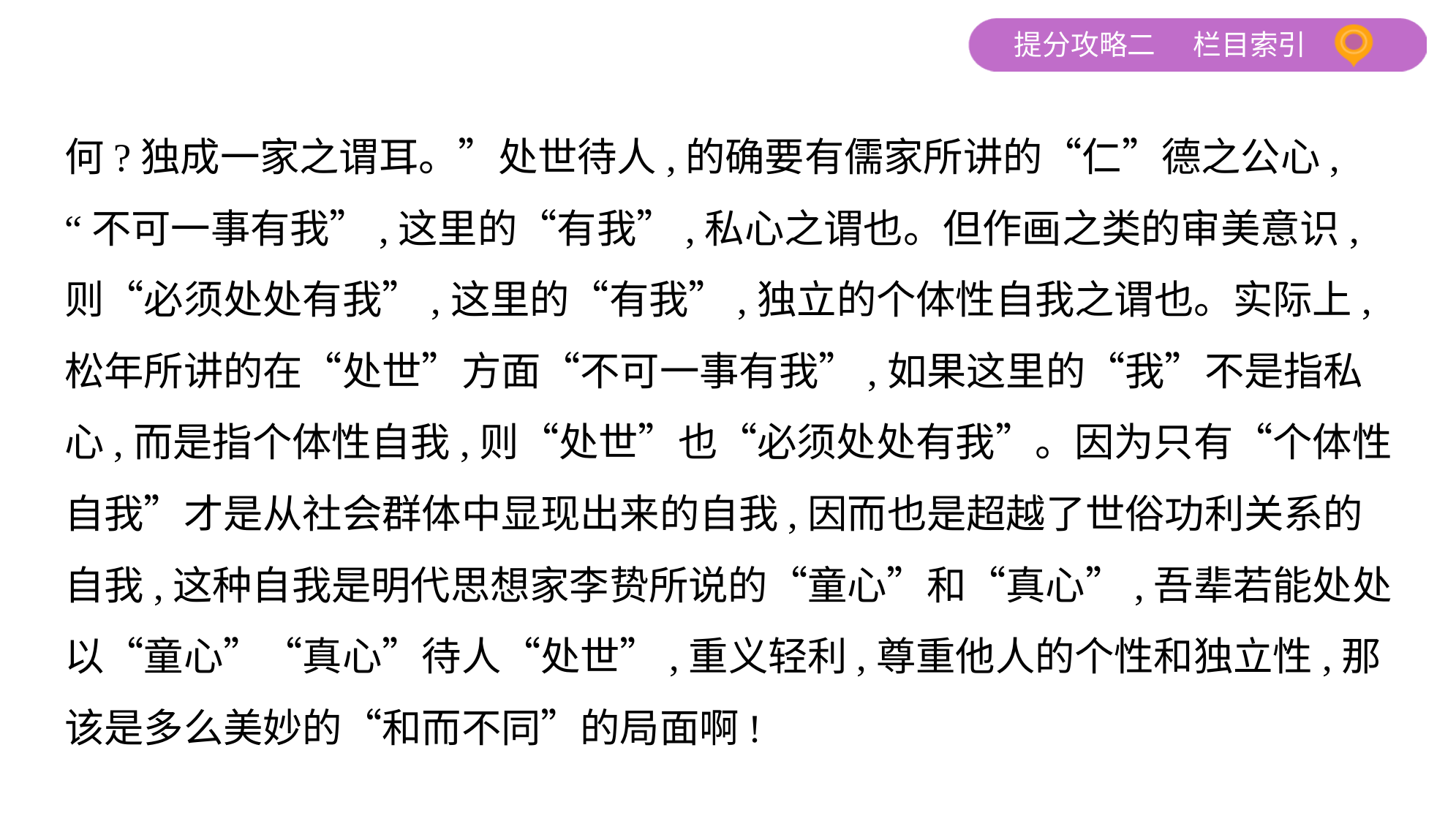

何?独成一家之谓耳。”处世待人,的确要有儒家所讲的“仁”德之公心,
“不可一事有我”,这里的“有我”,私心之谓也。但作画之类的审美意识,
则“必须处处有我”,这里的“有我”,独立的个体性自我之谓也。实际上,
松年所讲的在“处世”方面“不可一事有我”,如果这里的“我”不是指私
心,而是指个体性自我,则“处世”也“必须处处有我”。因为只有“个体性
自我”才是从社会群体中显现出来的自我,因而也是超越了世俗功利关系的
自我,这种自我是明代思想家李贽所说的“童心”和“真心”,吾辈若能处处
以“童心”“真心”待人“处世”,重义轻利,尊重他人的个性和独立性,那
该是多么美妙的“和而不同”的局面啊!